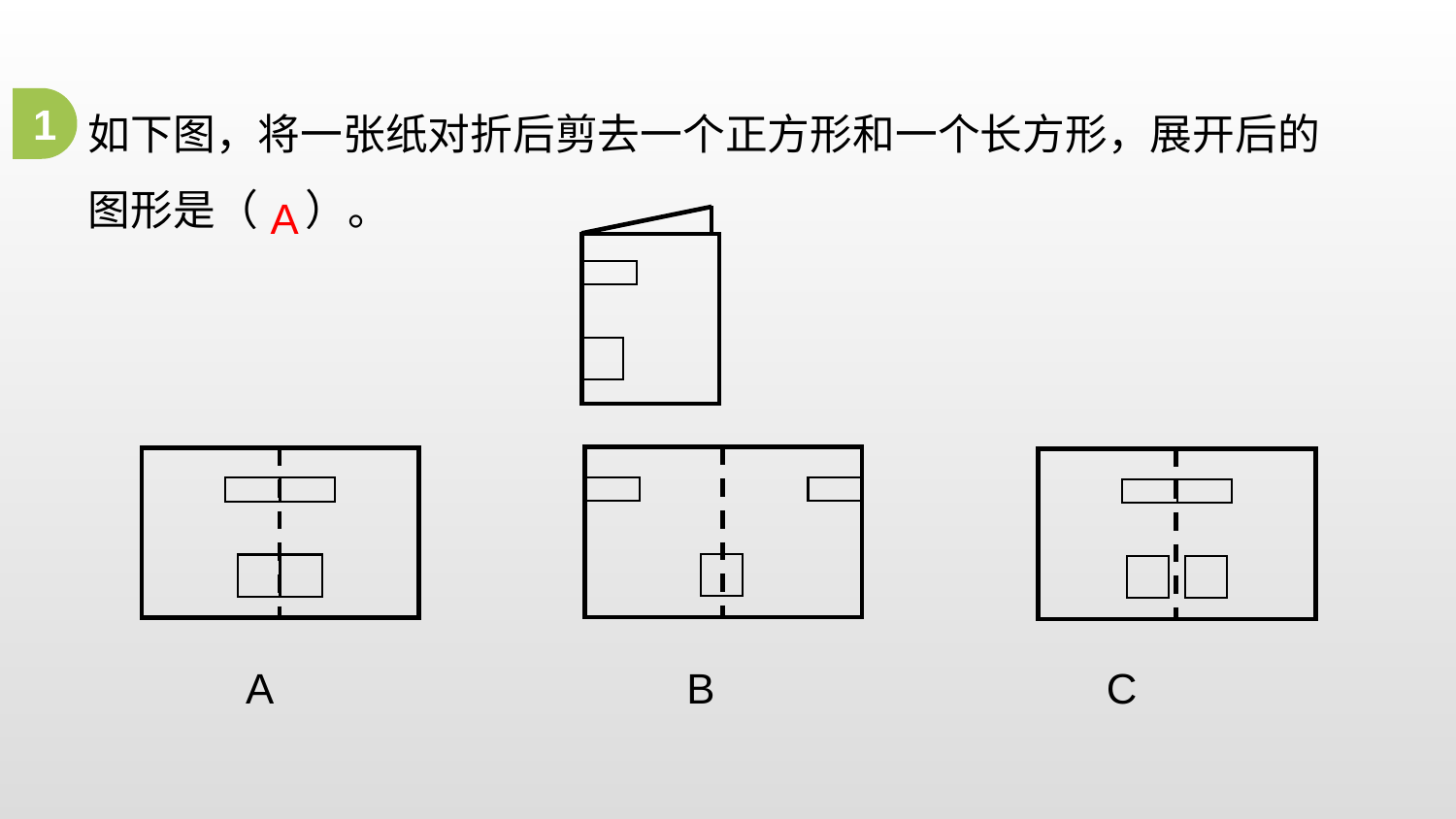

如下图，将一张纸对折后剪去一个正方形和一个长方形，展开后的图形是（     ）。
1
A

   A                                   B                                 C